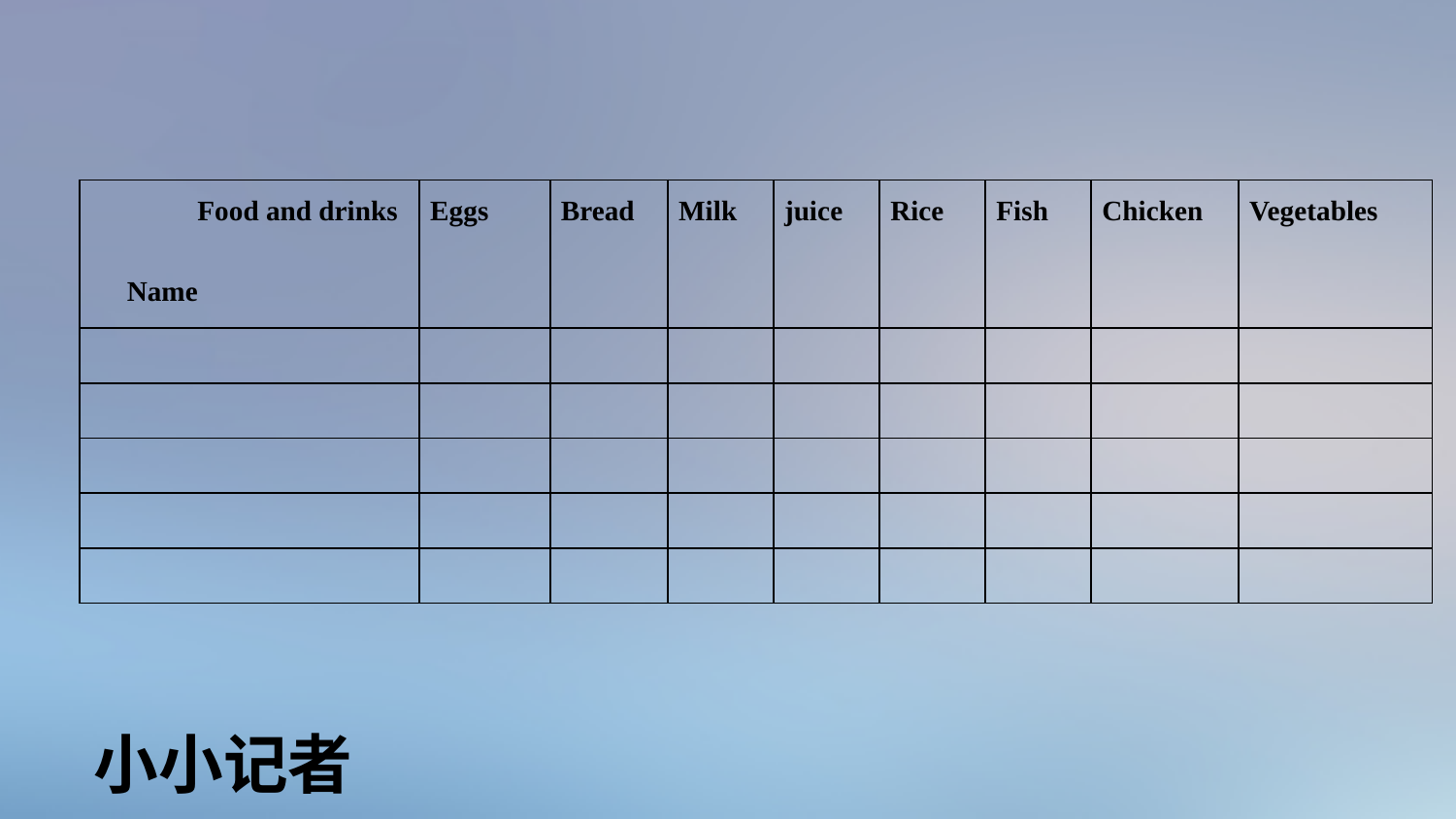

| Food and drinks Name | Eggs | Bread | Milk | juice | Rice | Fish | Chicken | Vegetables |
| --- | --- | --- | --- | --- | --- | --- | --- | --- |
|  |  |  |  |  |  |  |  |  |
|  |  |  |  |  |  |  |  |  |
|  |  |  |  |  |  |  |  |  |
|  |  |  |  |  |  |  |  |  |
|  |  |  |  |  |  |  |  |  |
小小记者